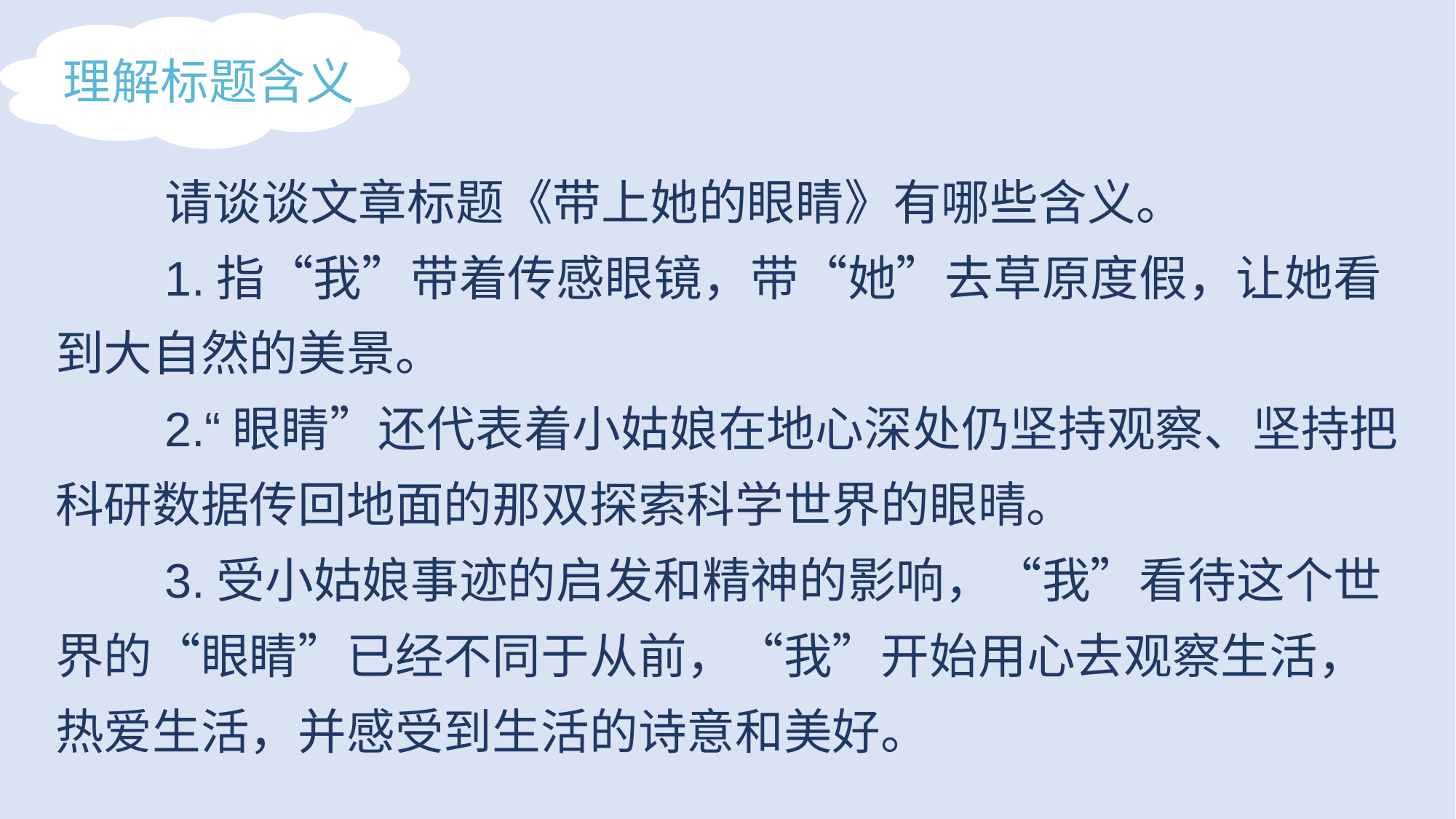

理解标题含义
	请谈谈文章标题《带上她的眼睛》有哪些含义。
	1.指“我”带着传感眼镜，带“她”去草原度假，让她看到大自然的美景。
	2.“眼睛”还代表着小姑娘在地心深处仍坚持观察、坚持把科研数据传回地面的那双探索科学世界的眼晴。
	3.受小姑娘事迹的启发和精神的影响，“我”看待这个世界的“眼睛”已经不同于从前，“我”开始用心去观察生活，热爱生活，并感受到生活的诗意和美好。